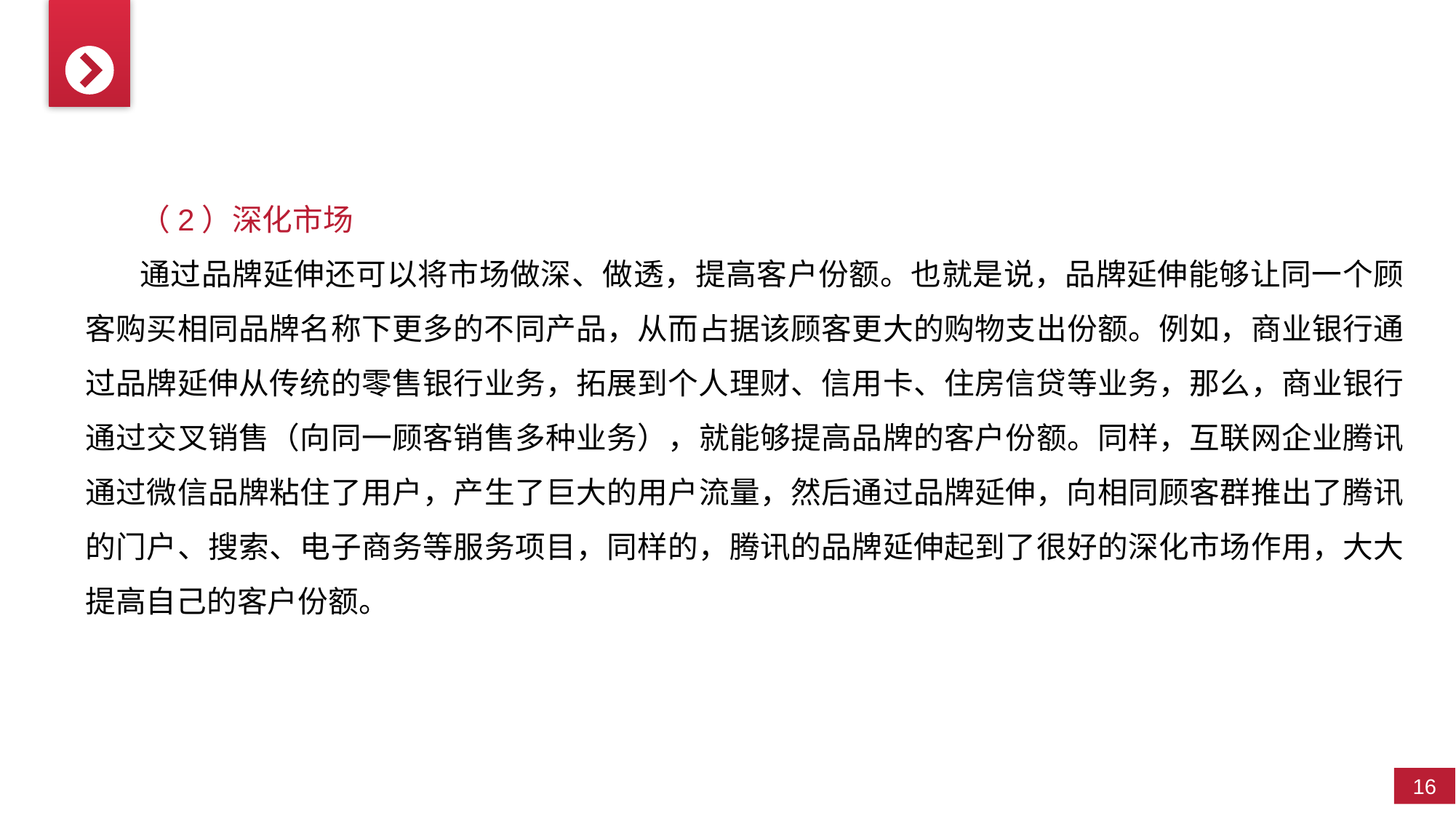

（2）深化市场
通过品牌延伸还可以将市场做深、做透，提高客户份额。也就是说，品牌延伸能够让同一个顾客购买相同品牌名称下更多的不同产品，从而占据该顾客更大的购物支出份额。例如，商业银行通过品牌延伸从传统的零售银行业务，拓展到个人理财、信用卡、住房信贷等业务，那么，商业银行通过交叉销售（向同一顾客销售多种业务），就能够提高品牌的客户份额。同样，互联网企业腾讯通过微信品牌粘住了用户，产生了巨大的用户流量，然后通过品牌延伸，向相同顾客群推出了腾讯的门户、搜索、电子商务等服务项目，同样的，腾讯的品牌延伸起到了很好的深化市场作用，大大提高自己的客户份额。